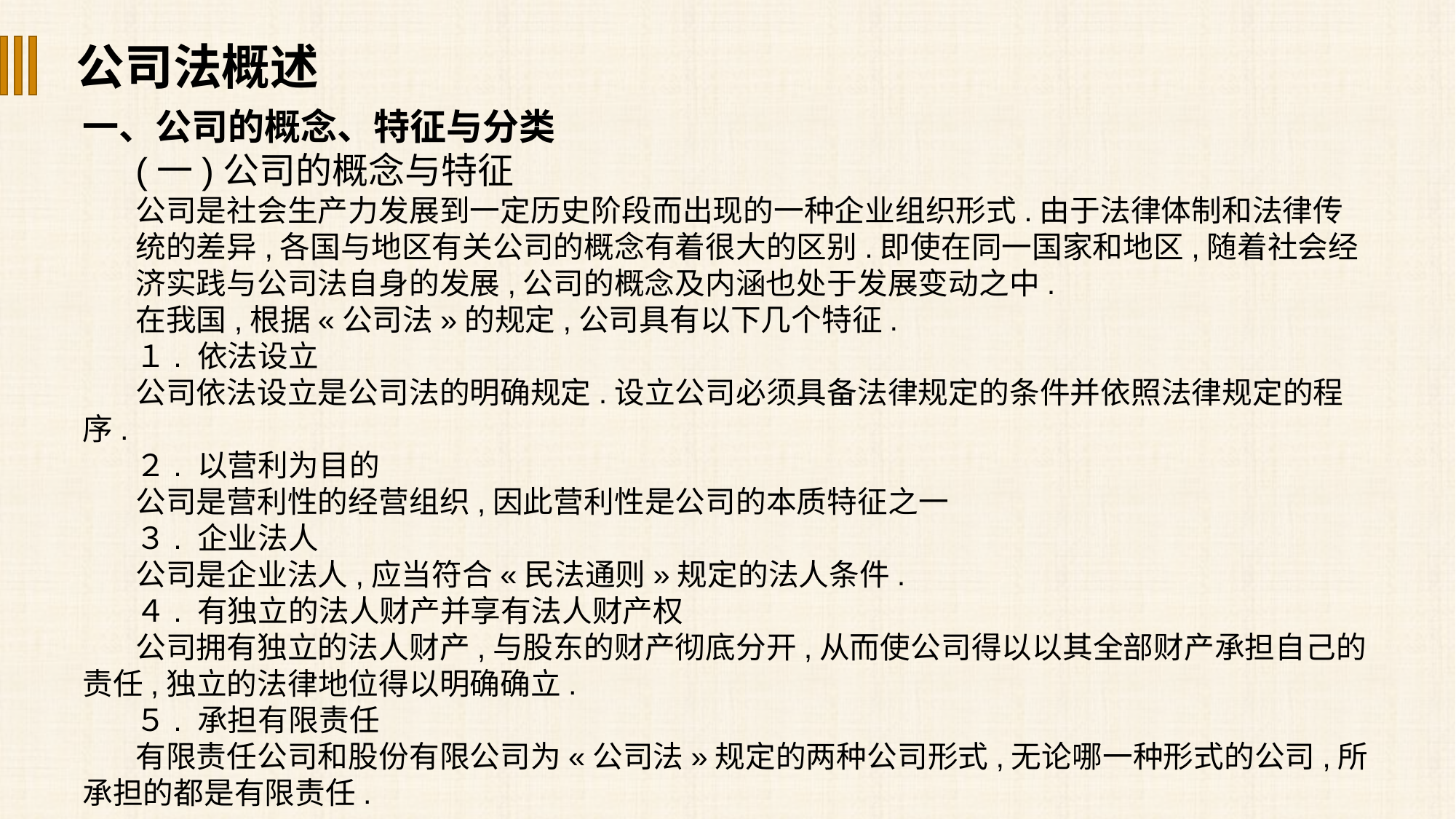

公司法概述

一、公司的概念、特征与分类
(一)公司的概念与特征
公司是社会生产力发展到一定历史阶段而出现的一种企业组织形式.由于法律体制和法律传统的差异,各国与地区有关公司的概念有着很大的区别.即使在同一国家和地区,随着社会经济实践与公司法自身的发展,公司的概念及内涵也处于发展变动之中.
在我国,根据«公司法»的规定,公司具有以下几个特征.
１. 依法设立
公司依法设立是公司法的明确规定.设立公司必须具备法律规定的条件并依照法律规定的程序.
２. 以营利为目的
公司是营利性的经营组织,因此营利性是公司的本质特征之一
３. 企业法人
公司是企业法人,应当符合«民法通则»规定的法人条件.
４. 有独立的法人财产并享有法人财产权
公司拥有独立的法人财产,与股东的财产彻底分开,从而使公司得以以其全部财产承担自己的责任,独立的法律地位得以明确确立.
５. 承担有限责任
有限责任公司和股份有限公司为«公司法»规定的两种公司形式,无论哪一种形式的公司,所承担的都是有限责任.